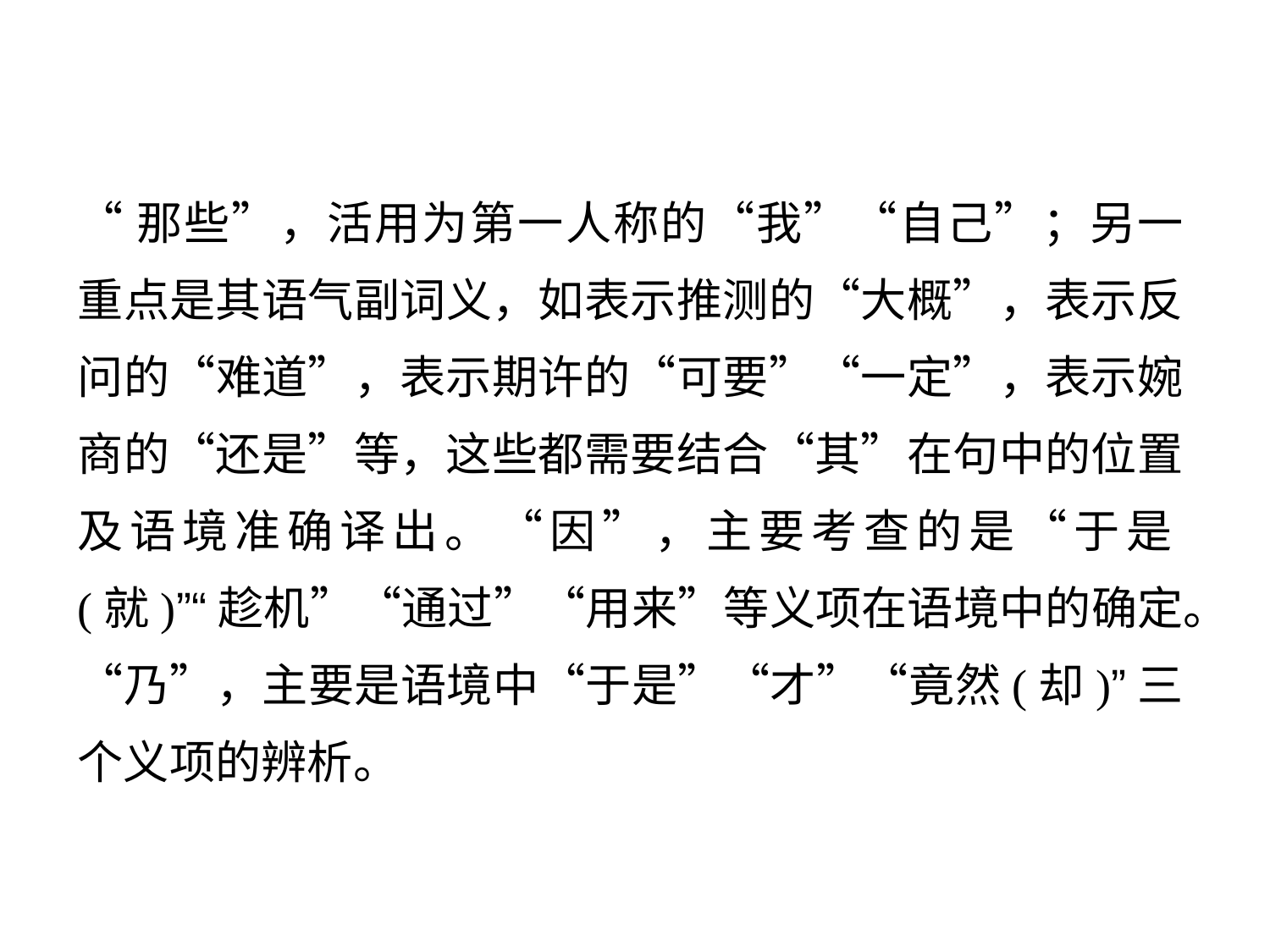

“那些”，活用为第一人称的“我”“自己”；另一重点是其语气副词义，如表示推测的“大概”，表示反问的“难道”，表示期许的“可要”“一定”，表示婉商的“还是”等，这些都需要结合“其”在句中的位置及语境准确译出。“因”，主要考查的是“于是(就)”“趁机”“通过”“用来”等义项在语境中的确定。“乃”，主要是语境中“于是”“才”“竟然(却)”三个义项的辨析。